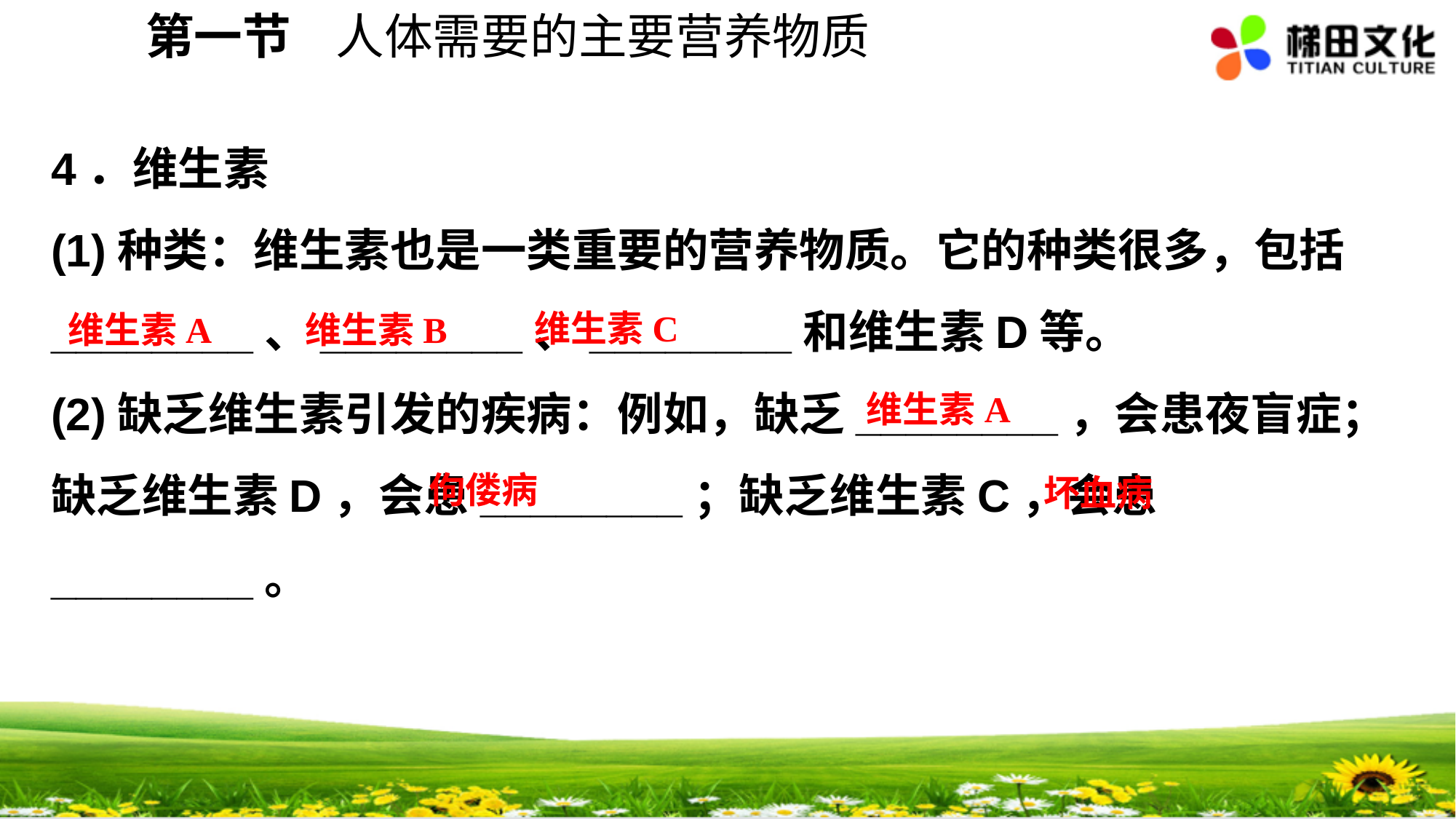

第一节    人体需要的主要营养物质
4．维生素
(1)种类：维生素也是一类重要的营养物质。它的种类很多，包括________、________、________和维生素D等。
(2)缺乏维生素引发的疾病：例如，缺乏________，会患夜盲症；缺乏维生素D，会患________；缺乏维生素C，会患________。
维生素C
维生素A
维生素B
维生素A
佝偻病
坏血病